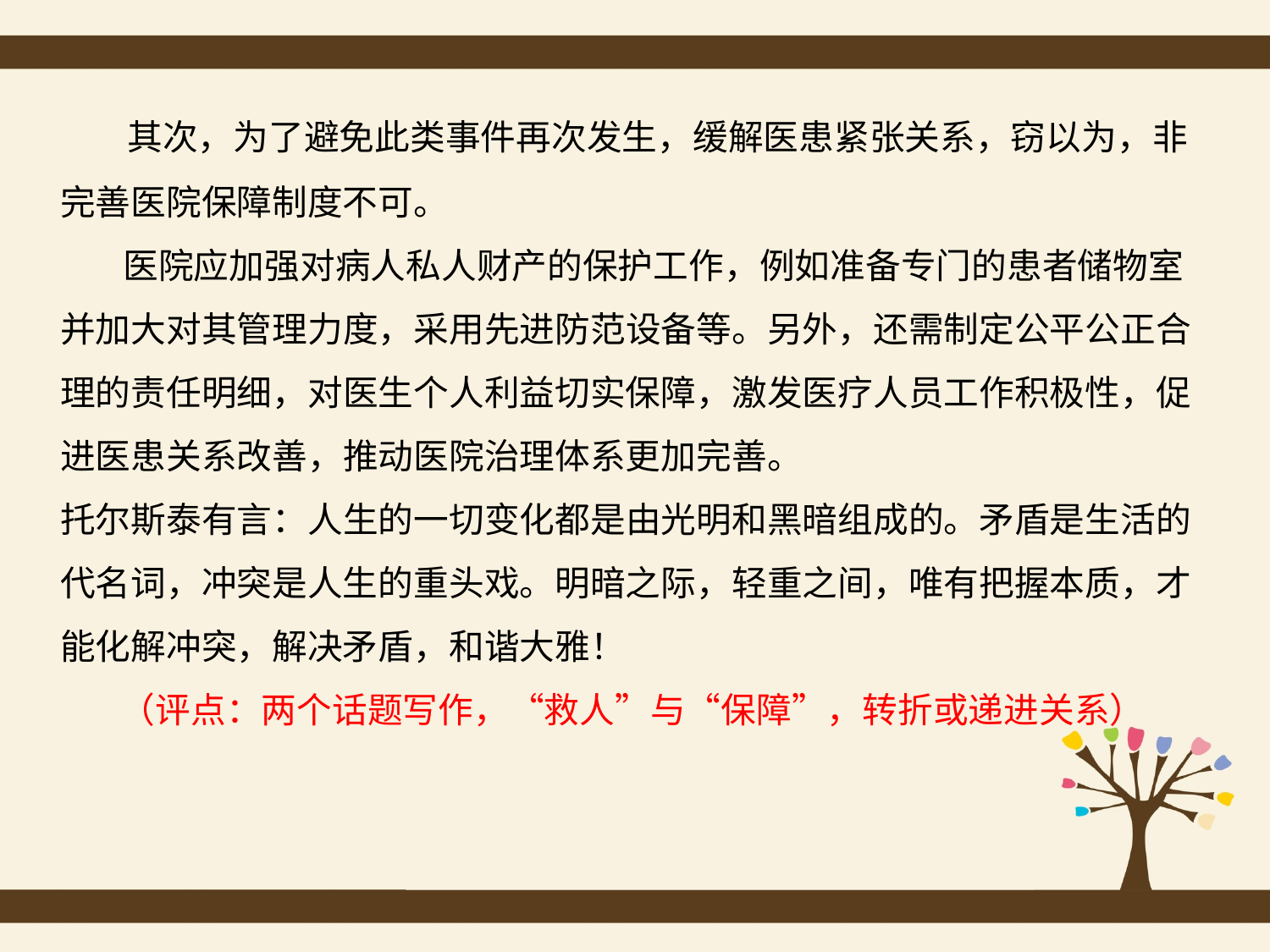

其次，为了避免此类事件再次发生，缓解医患紧张关系，窃以为，非完善医院保障制度不可。
       医院应加强对病人私人财产的保护工作，例如准备专门的患者储物室并加大对其管理力度，采用先进防范设备等。另外，还需制定公平公正合理的责任明细，对医生个人利益切实保障，激发医疗人员工作积极性，促进医患关系改善，推动医院治理体系更加完善。
托尔斯泰有言：人生的一切变化都是由光明和黑暗组成的。矛盾是生活的代名词，冲突是人生的重头戏。明暗之际，轻重之间，唯有把握本质，才能化解冲突，解决矛盾，和谐大雅！
（评点：两个话题写作，“救人”与“保障”，转折或递进关系）